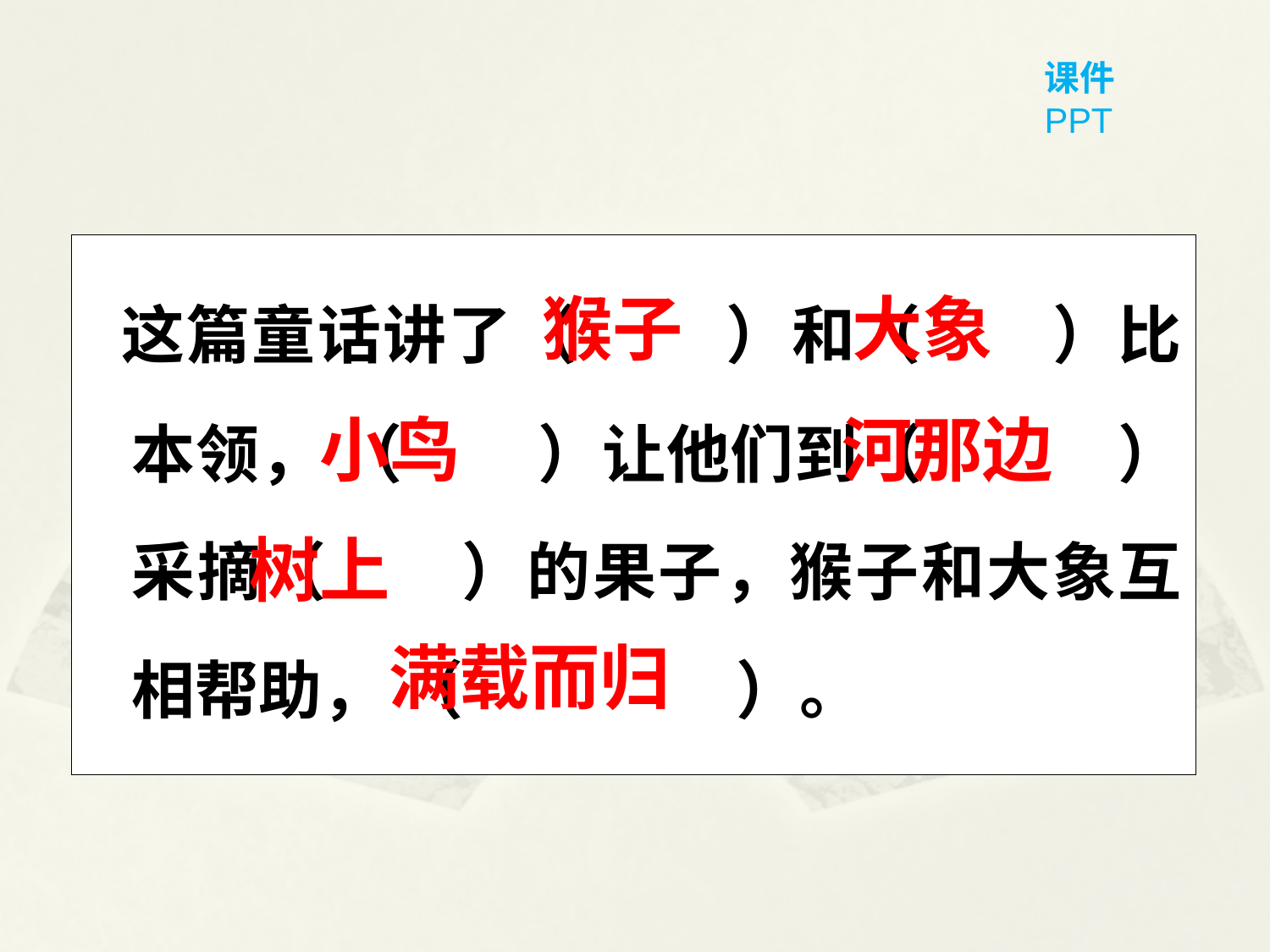

课件PPT
 这篇童话讲了（         ）和（        ）比本领， （         ）让他们到（             ）采摘（        ）的果子，猴子和大象互相帮助， （                   ）。
猴子
大象
小鸟
河那边
树上
满载而归